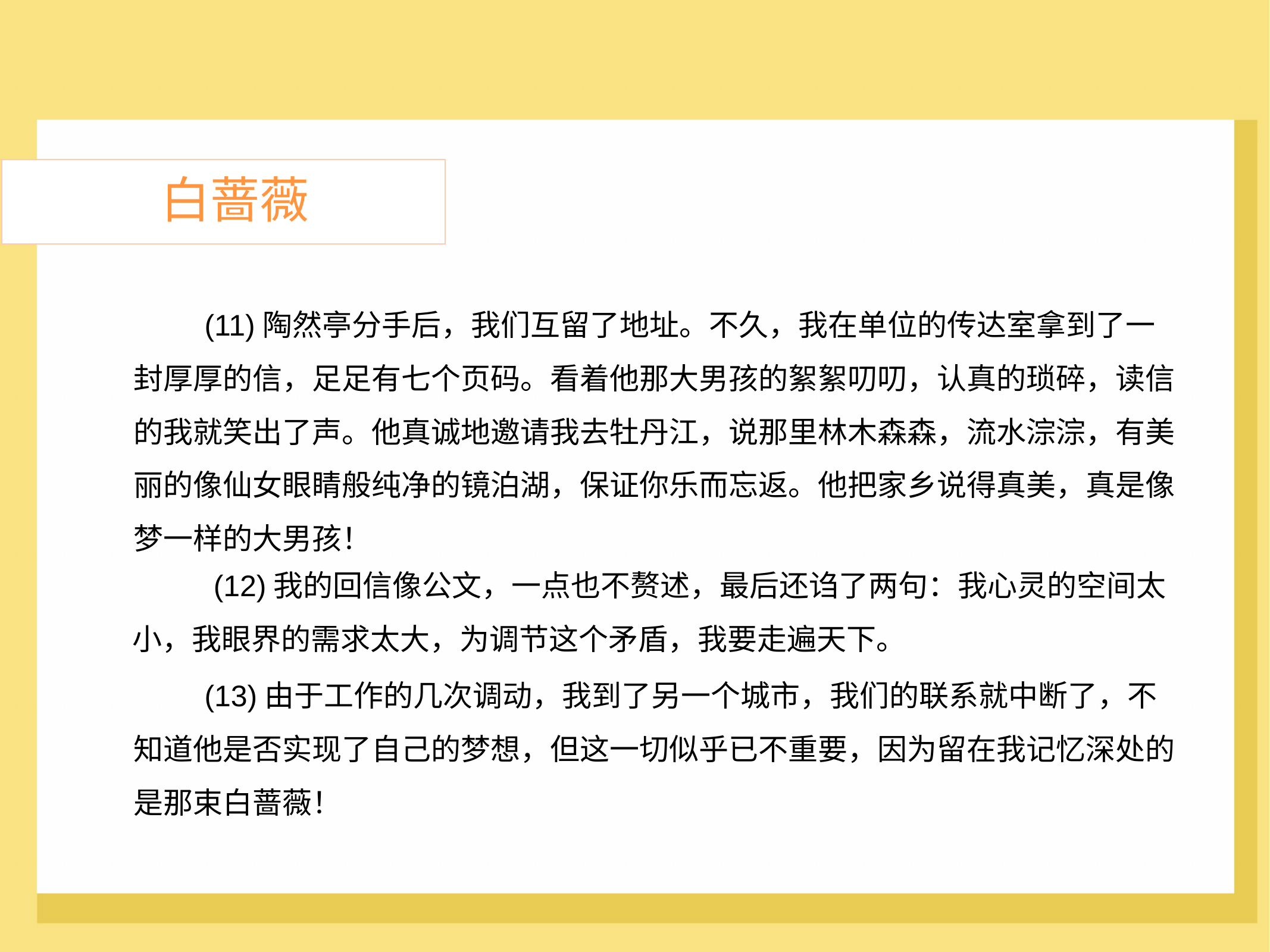

白蔷薇
	(11)陶然亭分手后，我们互留了地址。不久，我在单位的传达室拿到了一

封厚厚的信，足足有七个页码。看着他那大男孩的絮絮叨叨，认真的琐碎，读信

的我就笑出了声。他真诚地邀请我去牡丹江，说那里林木森森，流水淙淙，有美

丽的像仙女眼睛般纯净的镜泊湖，保证你乐而忘返。他把家乡说得真美，真是像

梦一样的大男孩！
(12)我的回信像公文，一点也不赘述，最后还诌了两句：我心灵的空间太
小，我眼界的需求太大，为调节这个矛盾，我要走遍天下。
	(13)由于工作的几次调动，我到了另一个城市，我们的联系就中断了，不

知道他是否实现了自己的梦想，但这一切似乎已不重要，因为留在我记忆深处的

是那束白蔷薇！